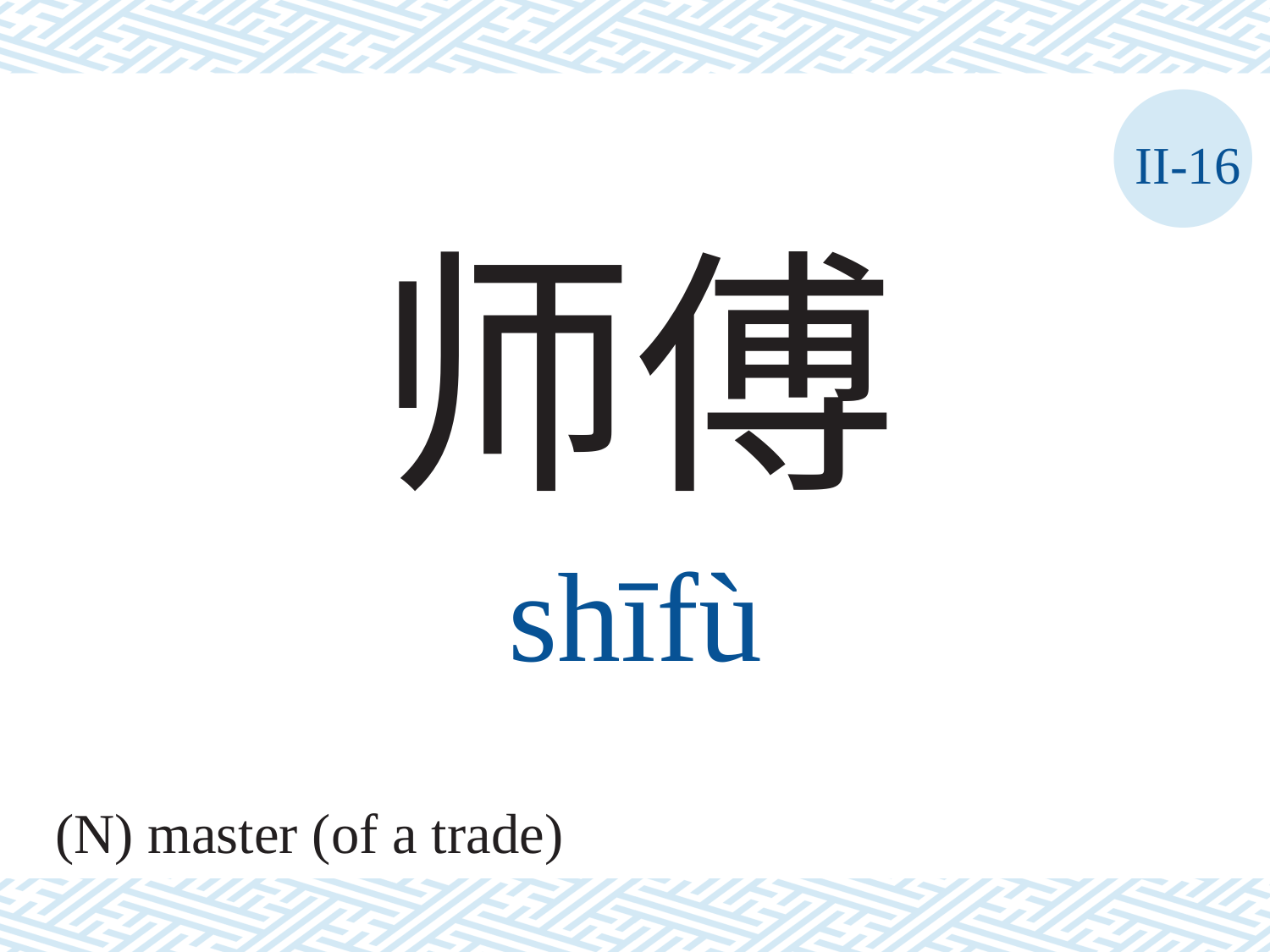

II-16
师傅
shīfù
(N) master (of a trade)